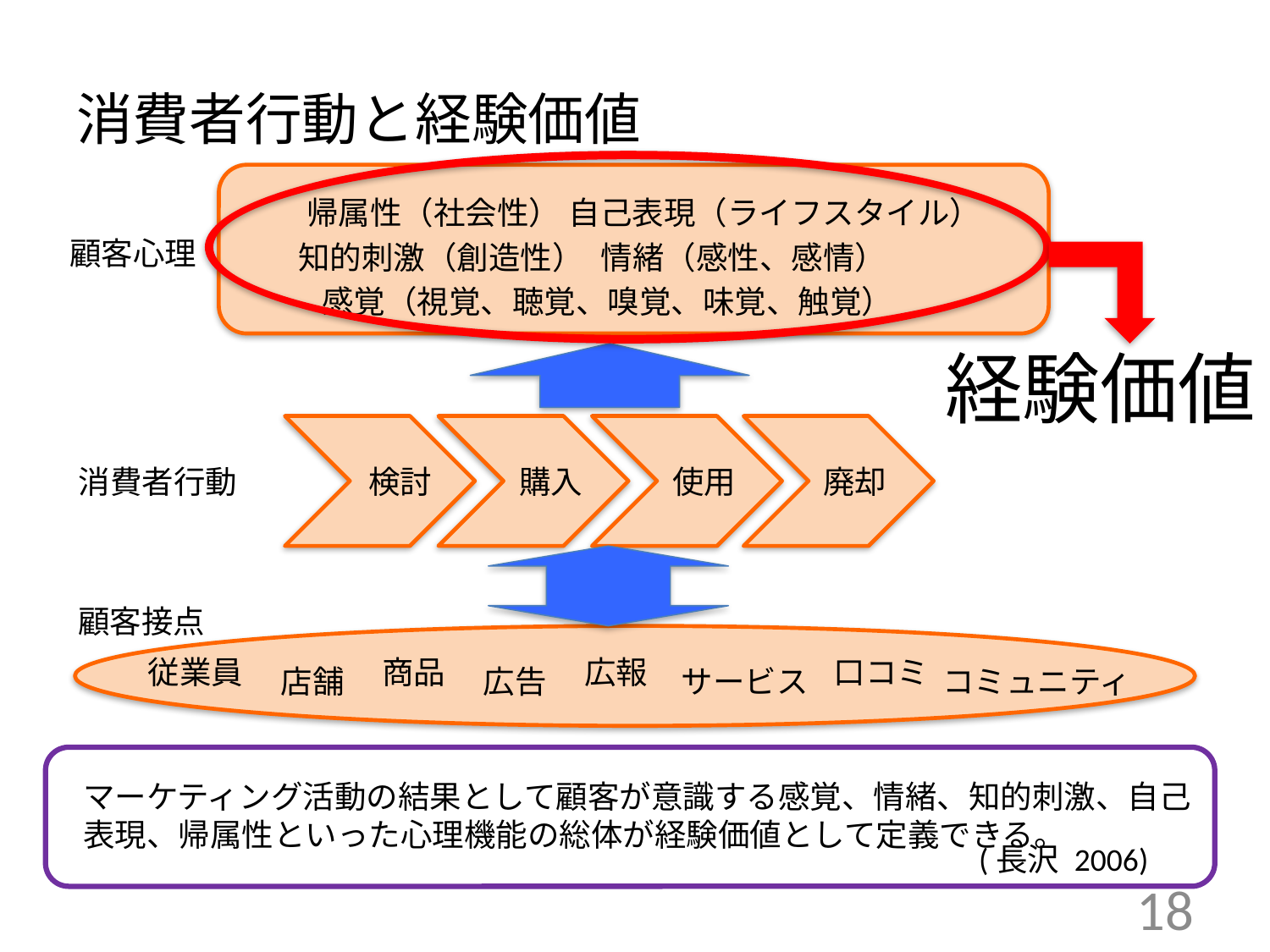

# 消費者行動と経験価値

帰属性（社会性）
自己表現（ライフスタイル）
顧客心理
知的刺激（創造性）
情緒（感性、感情）

感覚（視覚、聴覚、嗅覚、味覚、触覚）
経験価値

消費者行動
検討
購入
使用
廃却

顧客接点

従業員
商品
広報
口コミ
店舗
広告
サービス
コミュニティ

マーケティング活動の結果として顧客が意識する感覚、情緒、知的刺激、自己表現、帰属性といった心理機能の総体が経験価値として定義できる。
(長沢 2006)
18